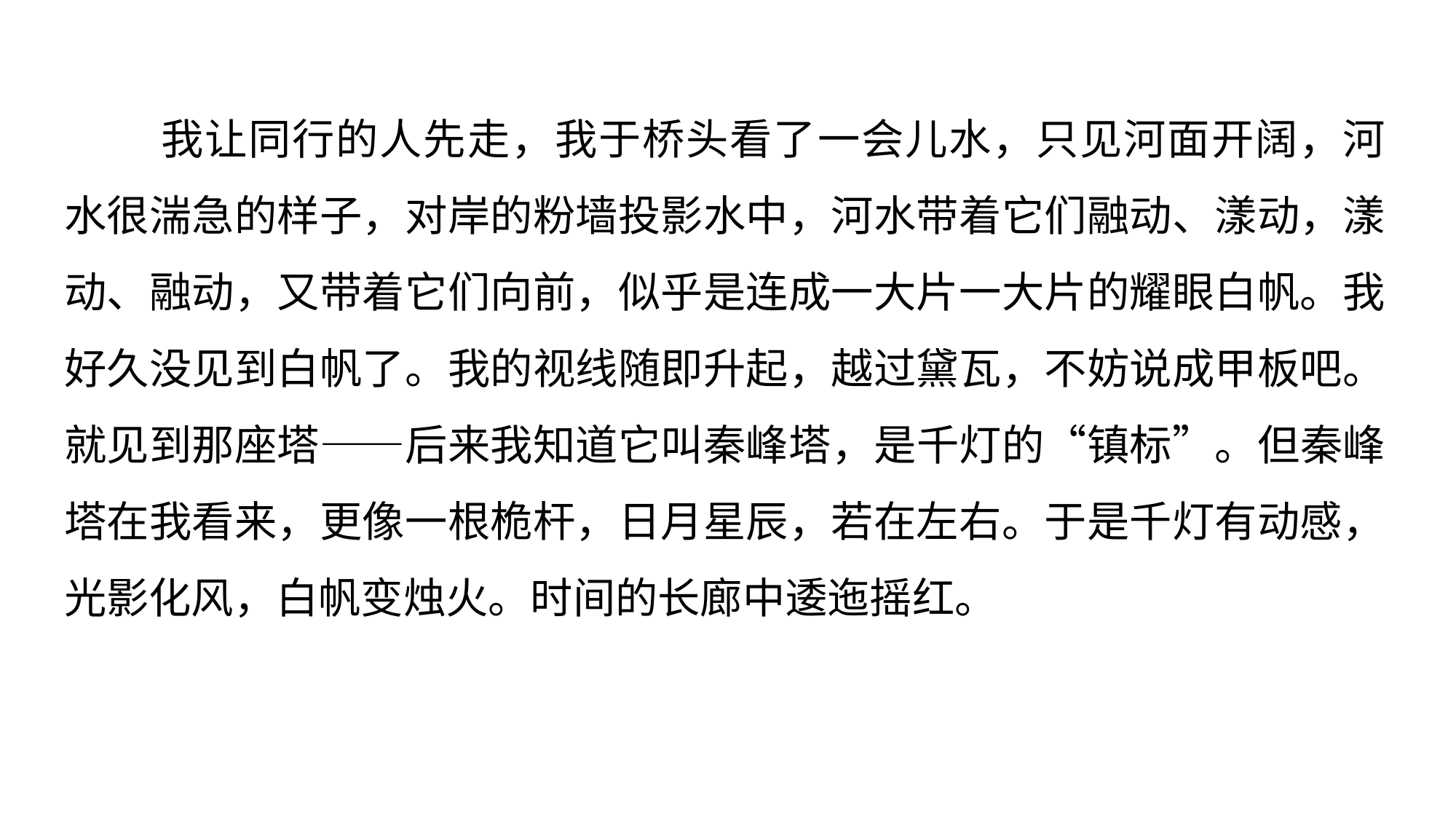

我让同行的人先走，我于桥头看了一会儿水，只见河面开阔，河水很湍急的样子，对岸的粉墙投影水中，河水带着它们融动、漾动，漾动、融动，又带着它们向前，似乎是连成一大片一大片的耀眼白帆。我好久没见到白帆了。我的视线随即升起，越过黛瓦，不妨说成甲板吧。就见到那座塔——后来我知道它叫秦峰塔，是千灯的“镇标”。但秦峰塔在我看来，更像一根桅杆，日月星辰，若在左右。于是千灯有动感，光影化风，白帆变烛火。时间的长廊中逶迤摇红。